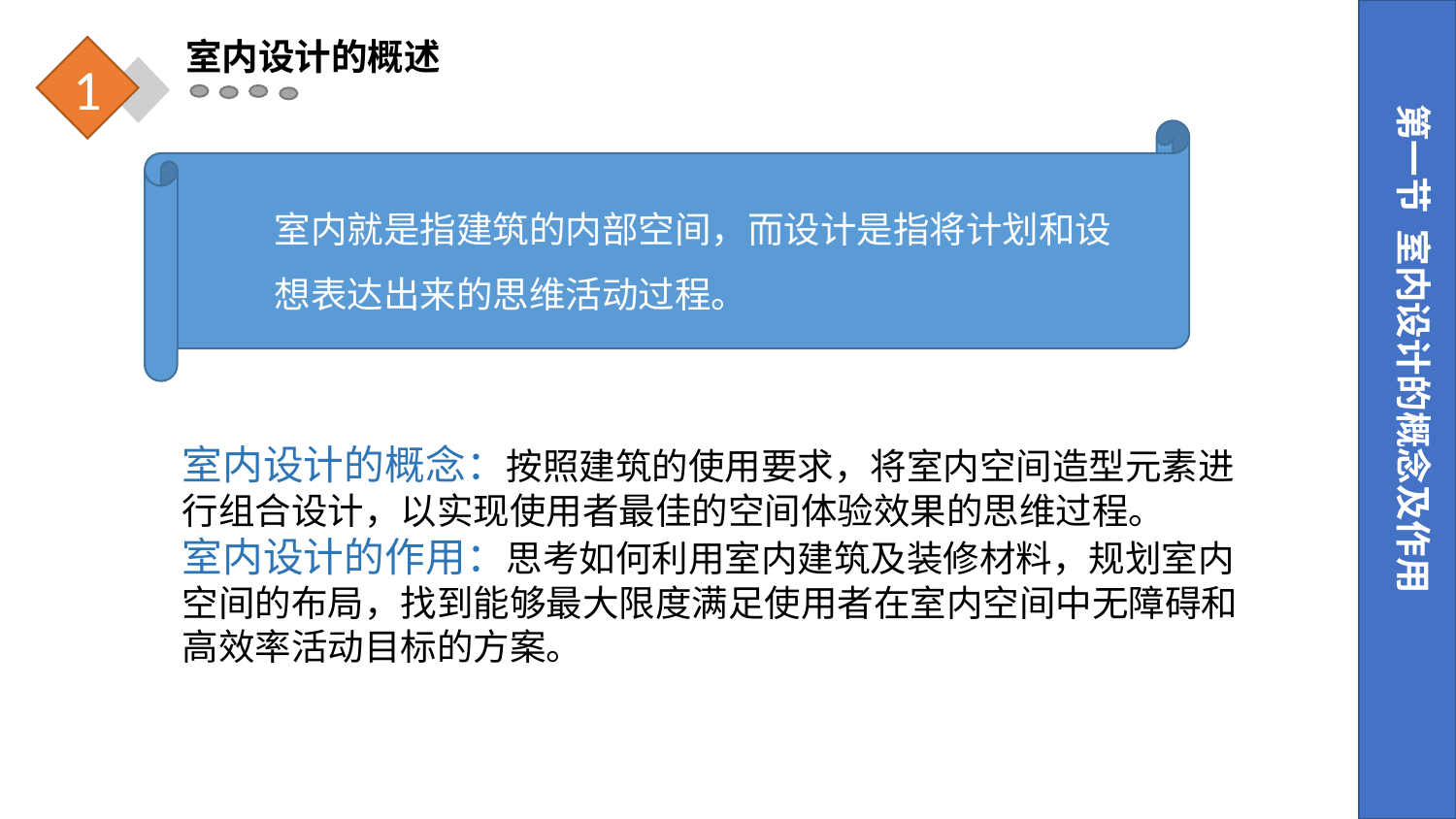

室内设计的概述
1

第一节  室内设计的概念及作用

室内就是指建筑的内部空间，而设计是指将计划和设想表达出来的思维活动过程。
室内设计的概念：按照建筑的使用要求，将室内空间造型元素进行组合设计，以实现使用者最佳的空间体验效果的思维过程。
室内设计的作用：思考如何利用室内建筑及装修材料，规划室内空间的布局，找到能够最大限度满足使用者在室内空间中无障碍和高效率活动目标的方案。